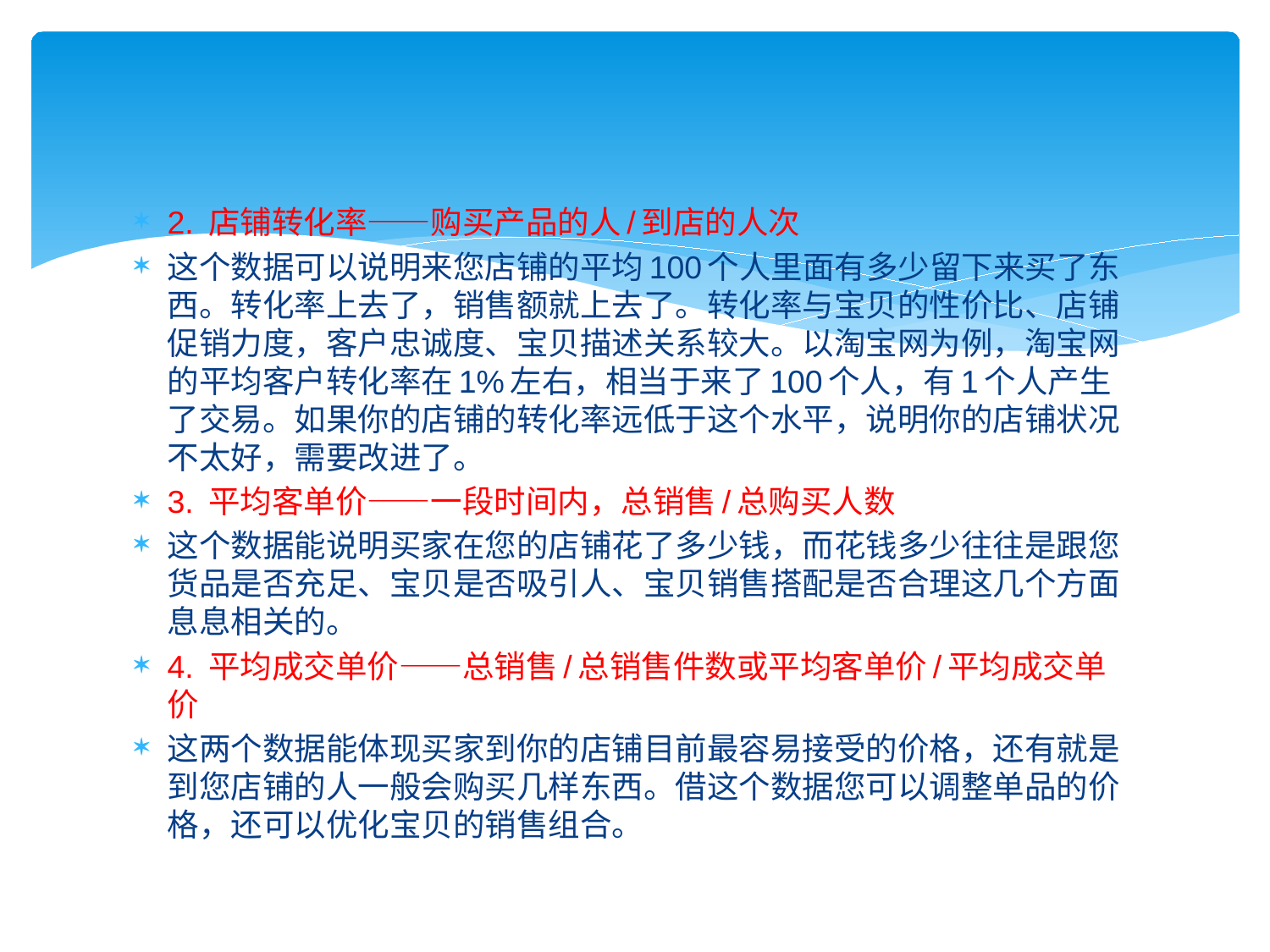

2. 店铺转化率——购买产品的人/到店的人次
这个数据可以说明来您店铺的平均100个人里面有多少留下来买了东西。转化率上去了，销售额就上去了。转化率与宝贝的性价比、店铺促销力度，客户忠诚度、宝贝描述关系较大。以淘宝网为例，淘宝网的平均客户转化率在1%左右，相当于来了100个人，有1个人产生了交易。如果你的店铺的转化率远低于这个水平，说明你的店铺状况不太好，需要改进了。
3. 平均客单价——一段时间内，总销售/总购买人数
这个数据能说明买家在您的店铺花了多少钱，而花钱多少往往是跟您货品是否充足、宝贝是否吸引人、宝贝销售搭配是否合理这几个方面息息相关的。
4. 平均成交单价——总销售/总销售件数或平均客单价/平均成交单价
这两个数据能体现买家到你的店铺目前最容易接受的价格，还有就是到您店铺的人一般会购买几样东西。借这个数据您可以调整单品的价格，还可以优化宝贝的销售组合。